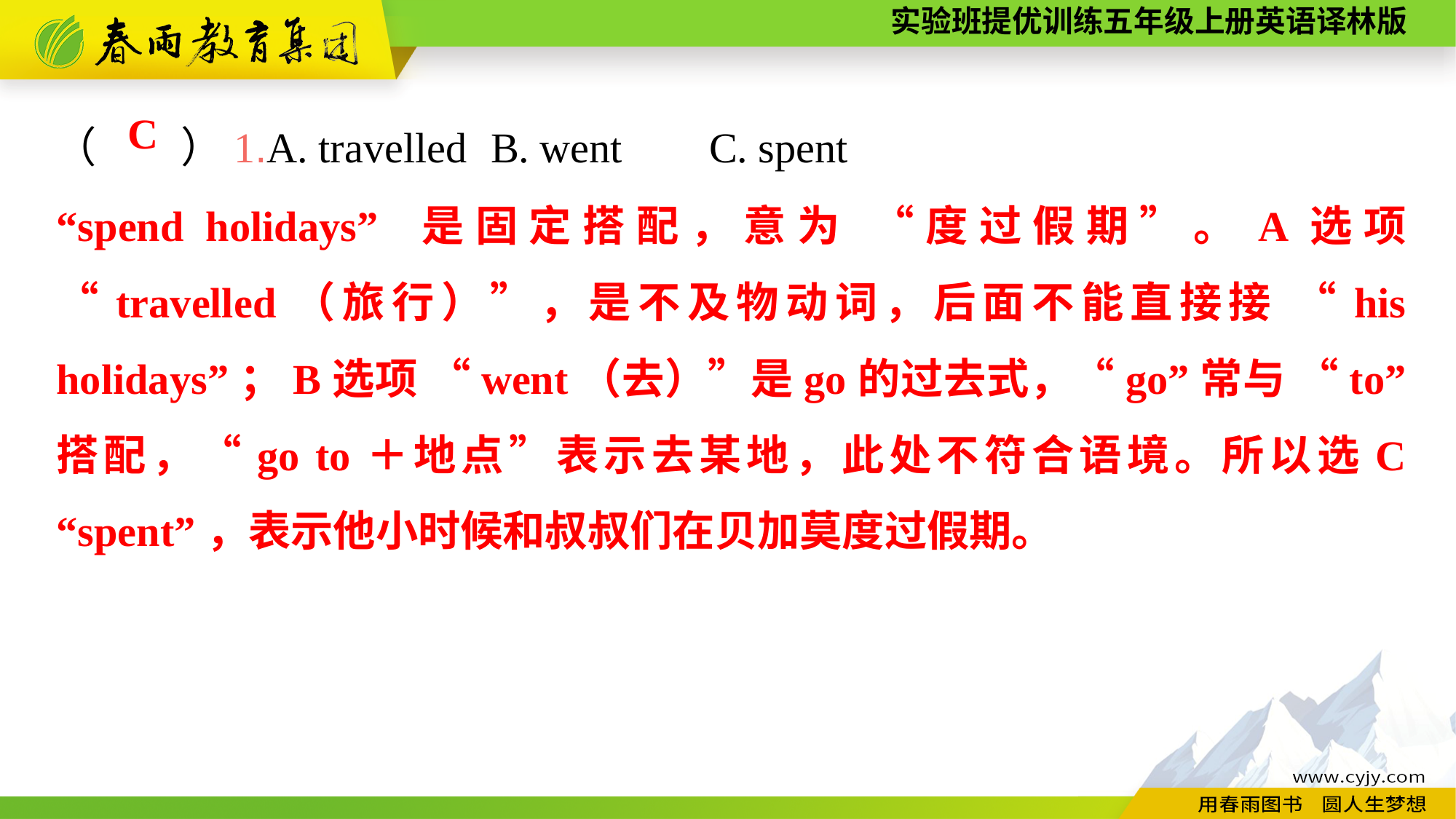

（　　）1.A. travelled	B. went	C. spent
C
“spend holidays” 是固定搭配，意为 “度过假期”。A选项 “travelled（旅行）”，是不及物动词，后面不能直接接 “his holidays”；B选项 “went（去）”是go的过去式，“go”常与 “to” 搭配，“go to＋地点”表示去某地，此处不符合语境。所以选C “spent”，表示他小时候和叔叔们在贝加莫度过假期。